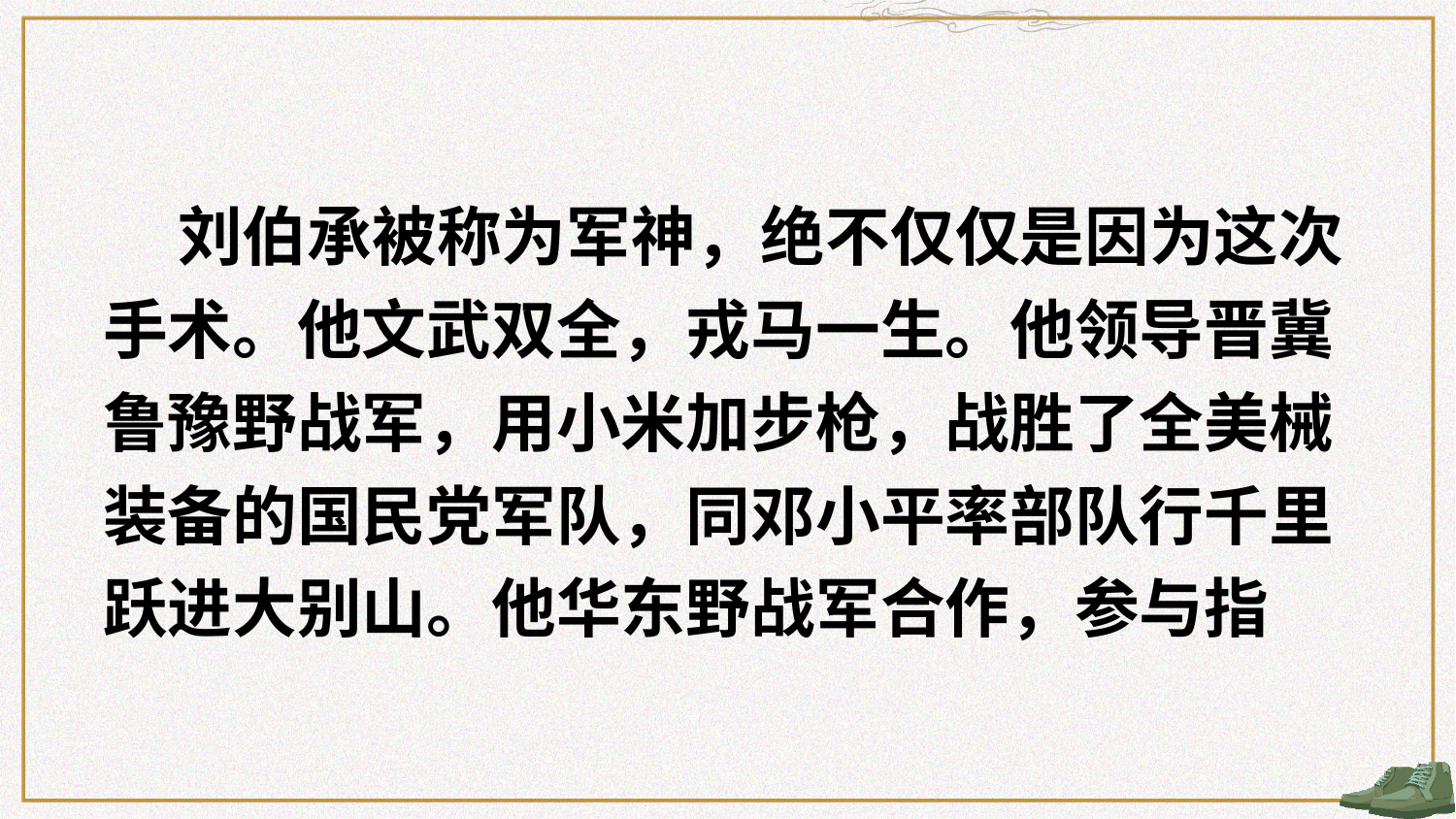

刘伯承被称为军神，绝不仅仅是因为这次手术。他文武双全，戎马一生。他领导晋冀鲁豫野战军，用小米加步枪，战胜了全美械装备的国民党军队，同邓小平率部队行千里跃进大别山。他华东野战军合作，参与指